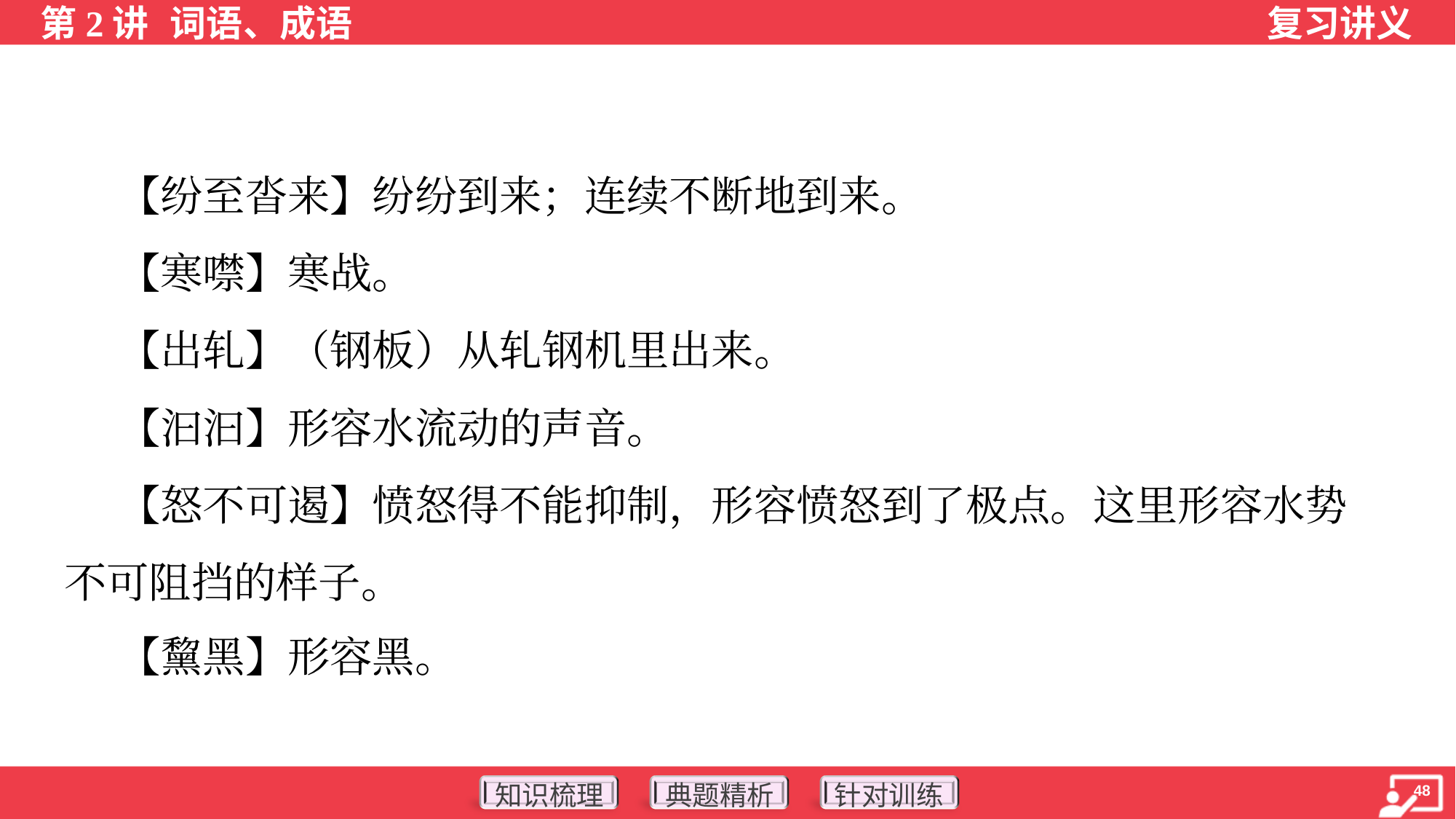

【纷至沓来】纷纷到来；连续不断地到来。
    【寒噤】寒战。
    【出轧】（钢板）从轧钢机里出来。
    【汩汩】形容水流动的声音。
    【怒不可遏】愤怒得不能抑制，形容愤怒到了极点。这里形容水势
不可阻挡的样子。
    【黧黑】形容黑。